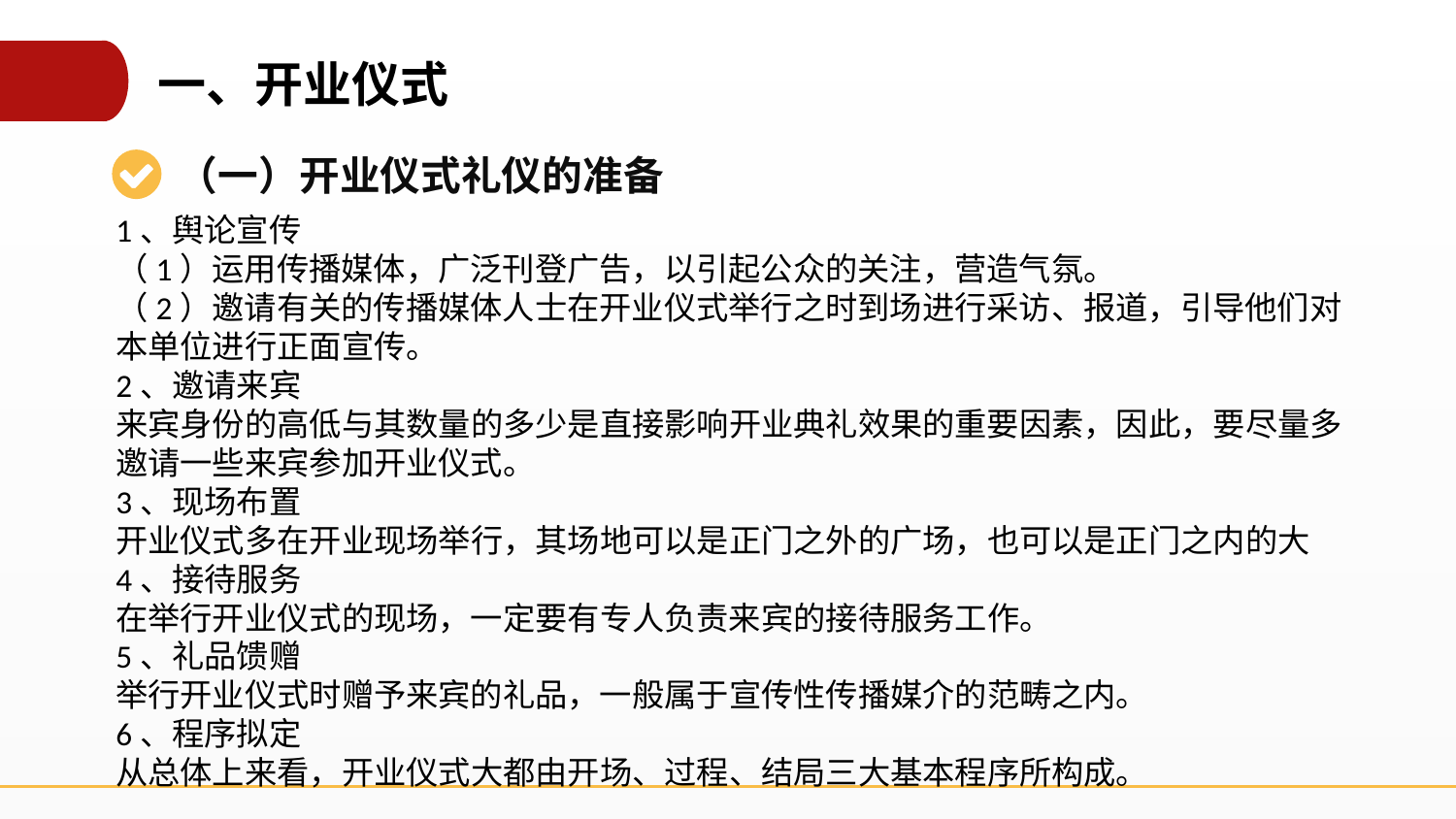

一、开业仪式

（一）开业仪式礼仪的准备
1、舆论宣传
（1）运用传播媒体，广泛刊登广告，以引起公众的关注，营造气氛。
（2）邀请有关的传播媒体人士在开业仪式举行之时到场进行采访、报道，引导他们对本单位进行正面宣传。
2、邀请来宾
来宾身份的高低与其数量的多少是直接影响开业典礼效果的重要因素，因此，要尽量多邀请一些来宾参加开业仪式。
3、现场布置
开业仪式多在开业现场举行，其场地可以是正门之外的广场，也可以是正门之内的大
4、接待服务
在举行开业仪式的现场，一定要有专人负责来宾的接待服务工作。
5、礼品馈赠
举行开业仪式时赠予来宾的礼品，一般属于宣传性传播媒介的范畴之内。
6、程序拟定
从总体上来看，开业仪式大都由开场、过程、结局三大基本程序所构成。